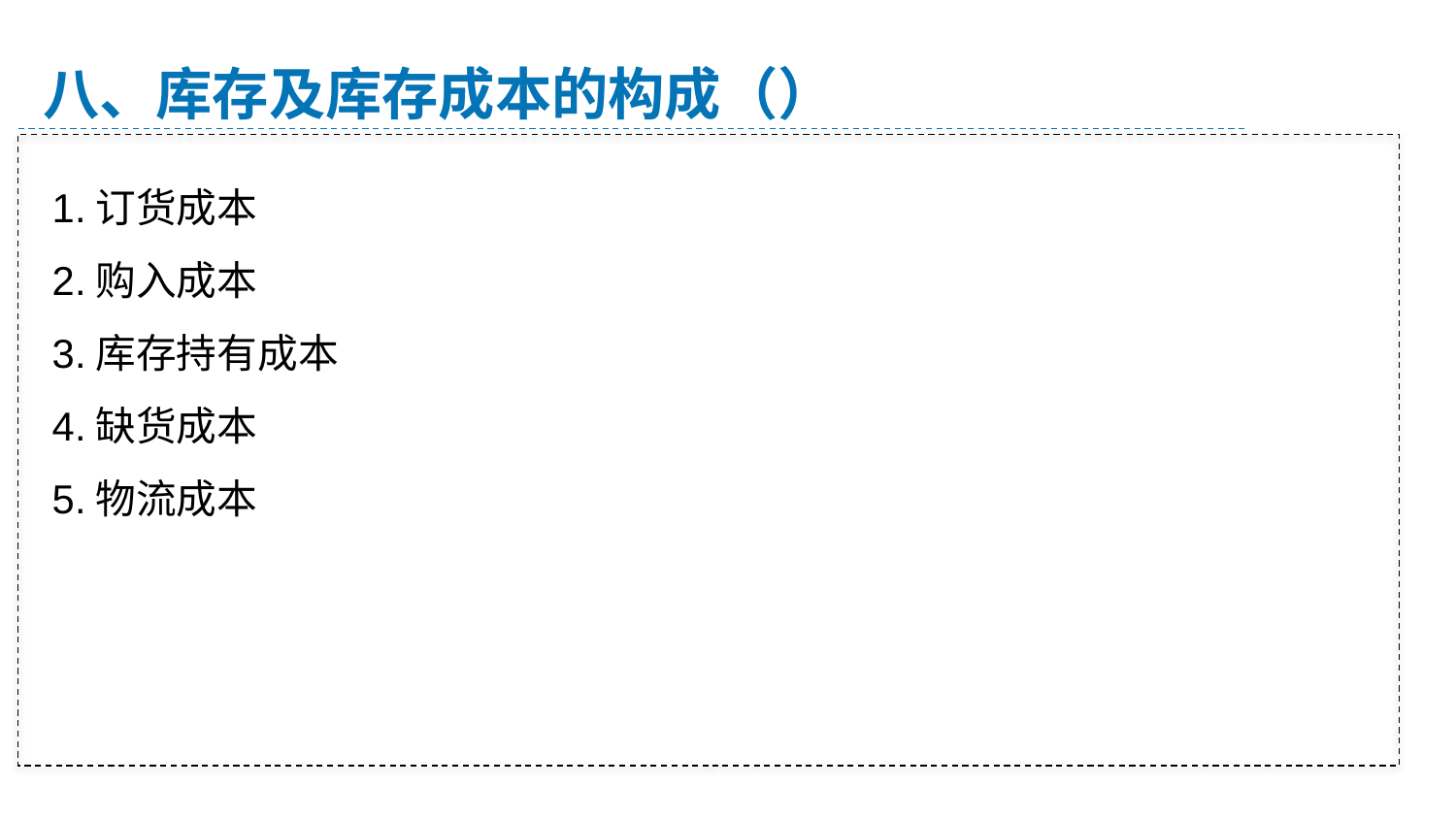

八、库存及库存成本的构成（）

1.订货成本
2.购入成本
3.库存持有成本
4.缺货成本
5.物流成本